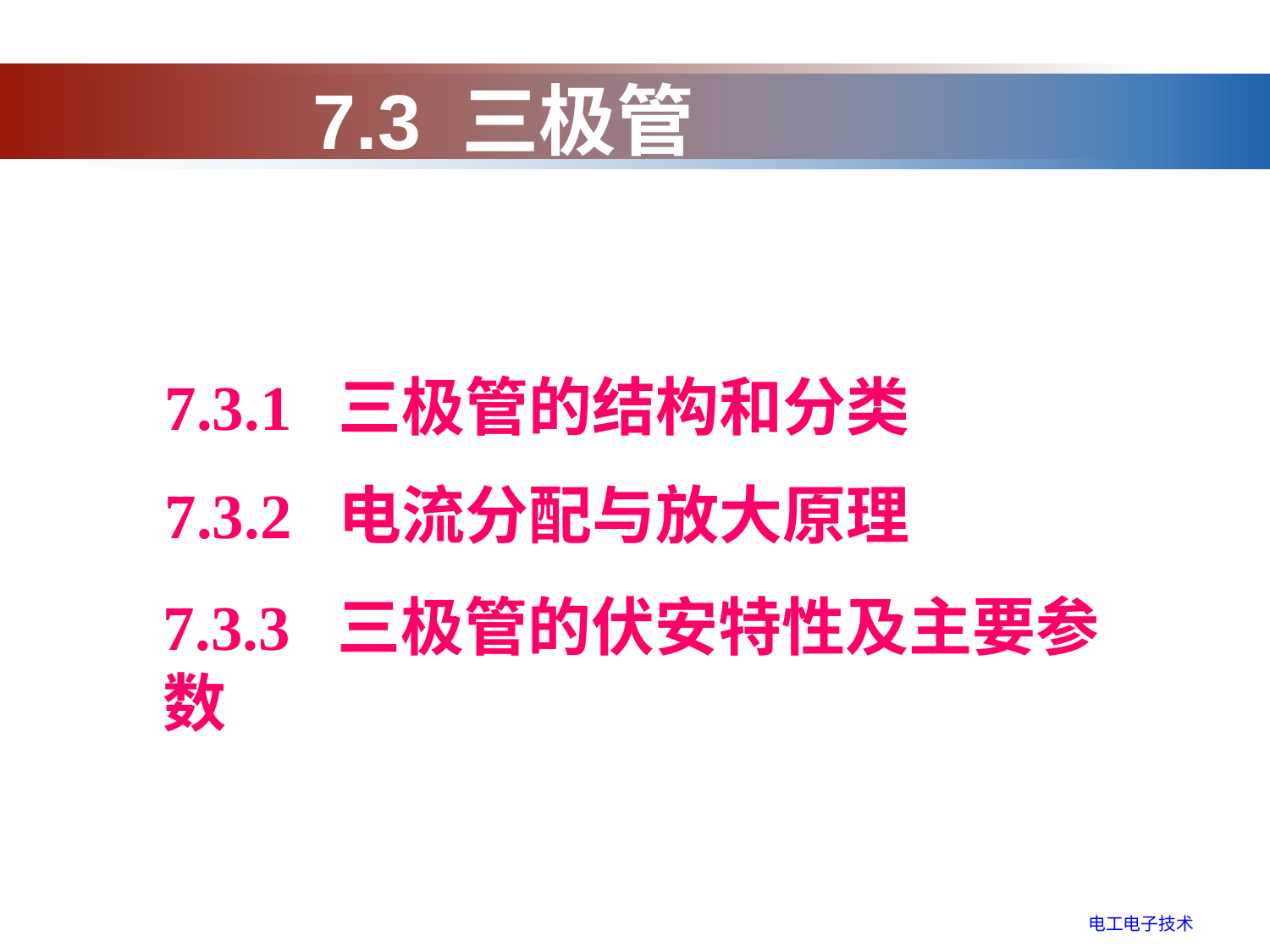

7.3 三极管（BJT)
7.3.1  三极管的结构和分类
7.3.2  电流分配与放大原理
7.3.3  三极管的伏安特性及主要参数
电工电子技术